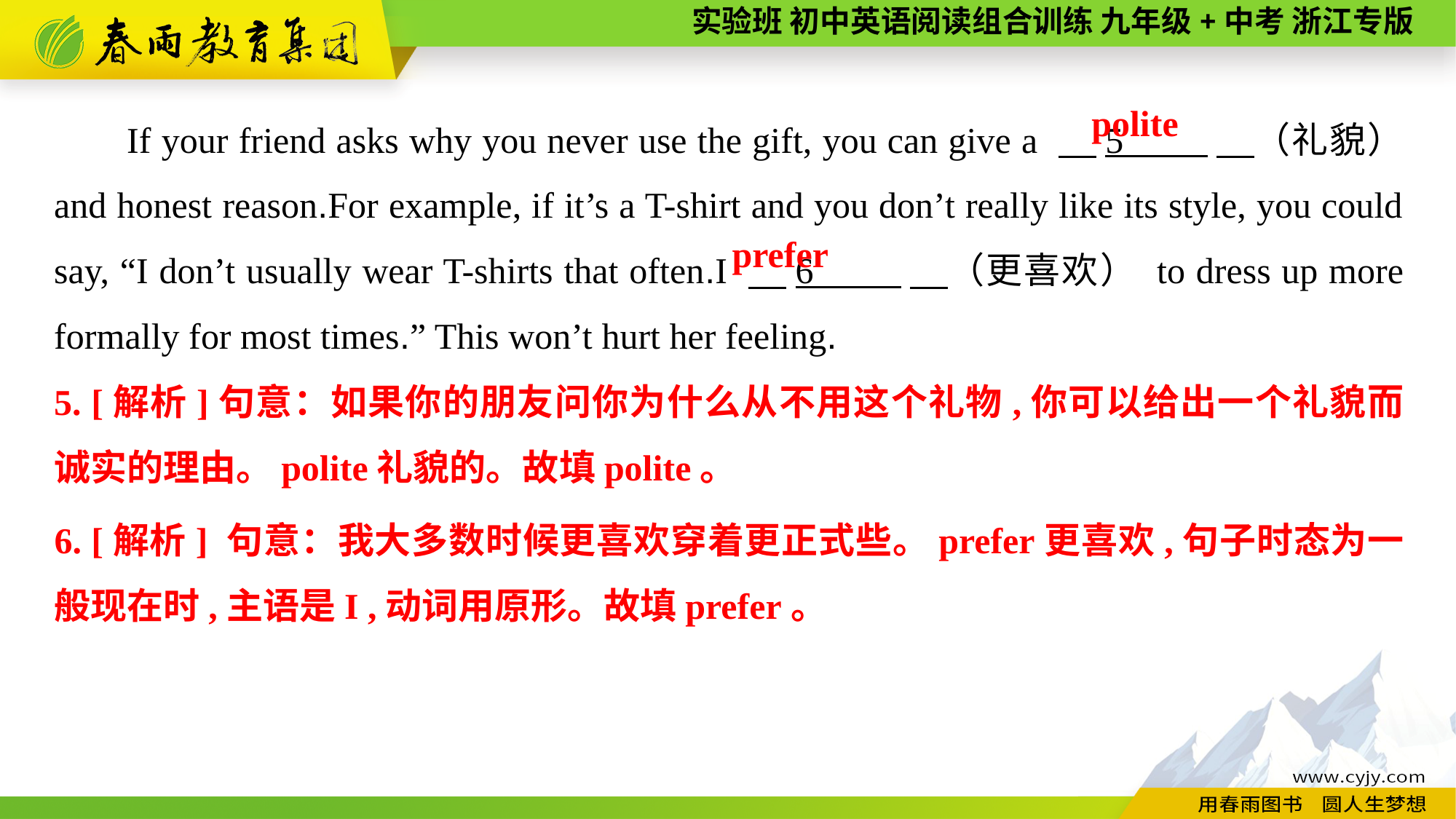

If your friend asks why you never use the gift, you can give a 　5        　（礼貌） and honest reason.For example, if it’s a T-shirt and you don’t really like its style, you could say, “I don’t usually wear T-shirts that often.I 　6        　（更喜欢） to dress up more formally for most times.” This won’t hurt her feeling.
polite
prefer
5. [解析]句意：如果你的朋友问你为什么从不用这个礼物,你可以给出一个礼貌而诚实的理由。polite礼貌的。故填polite。
6. [解析] 句意：我大多数时候更喜欢穿着更正式些。prefer更喜欢,句子时态为一般现在时,主语是I ,动词用原形。故填prefer。